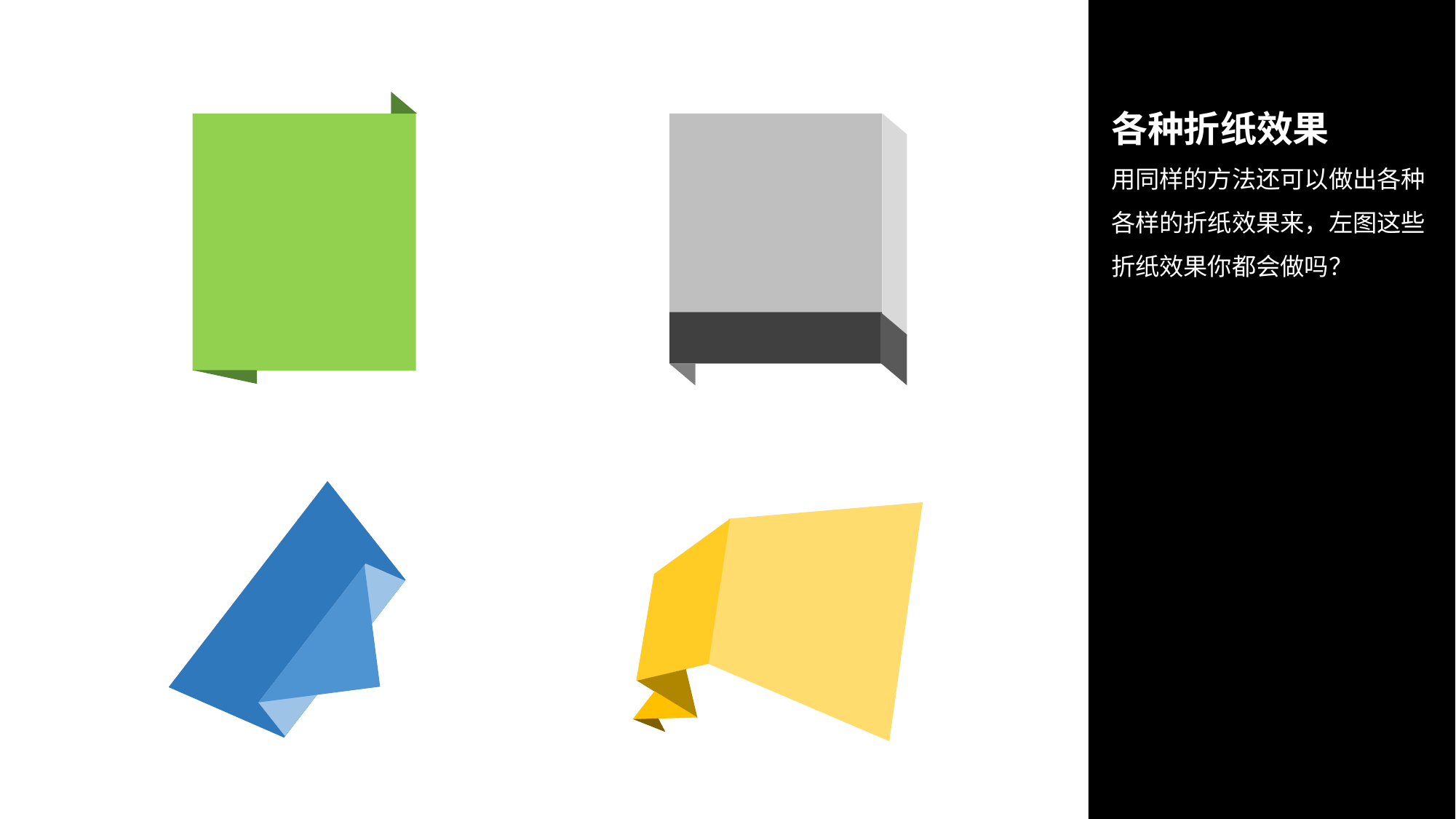

各种折纸效果
用同样的方法还可以做出各种各样的折纸效果来，左图这些折纸效果你都会做吗？